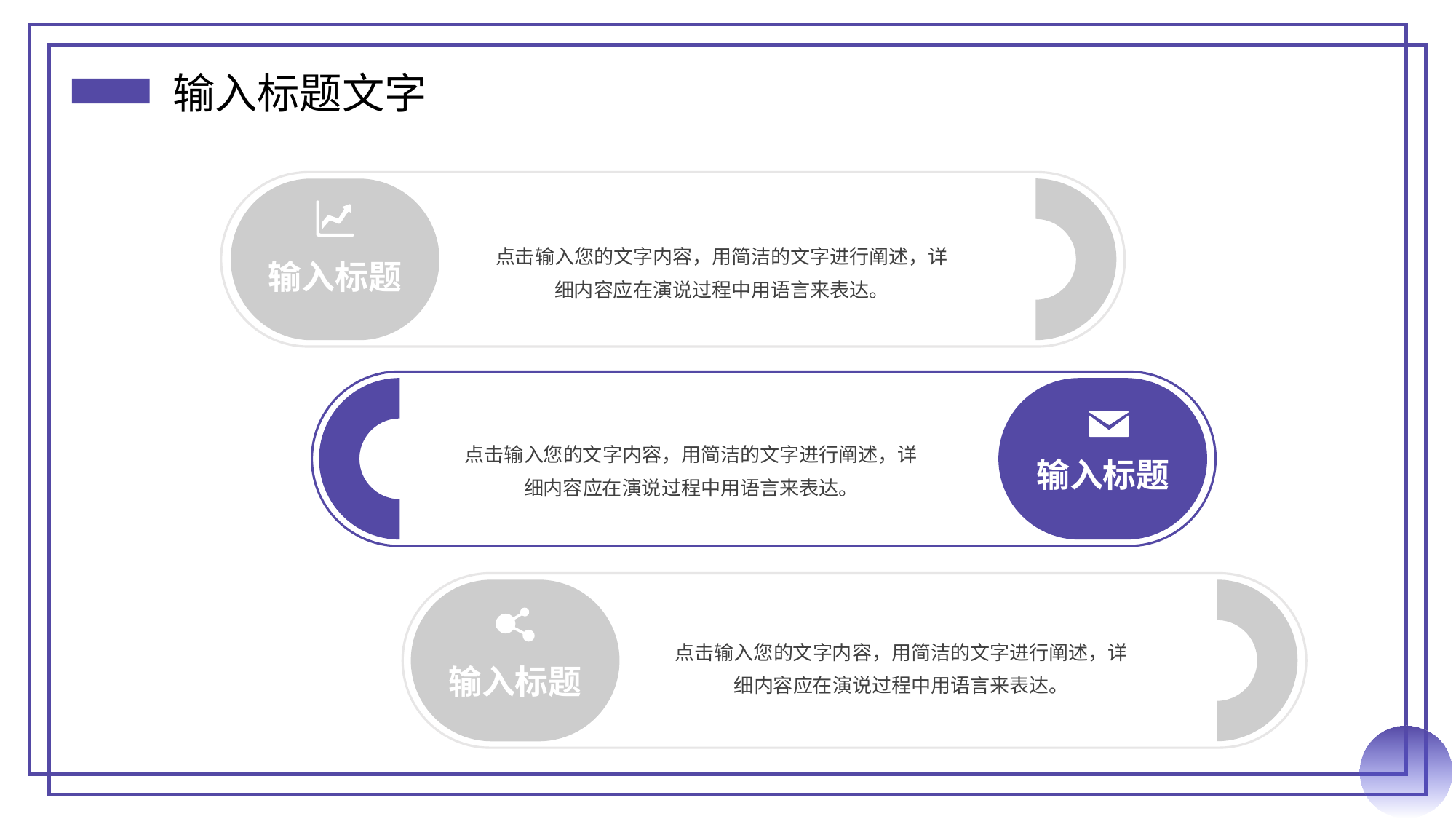

点击输入您的文字内容，用简洁的文字进行阐述，详细内容应在演说过程中用语言来表达。
输入标题

点击输入您的文字内容，用简洁的文字进行阐述，详细内容应在演说过程中用语言来表达。
输入标题

点击输入您的文字内容，用简洁的文字进行阐述，详细内容应在演说过程中用语言来表达。
输入标题